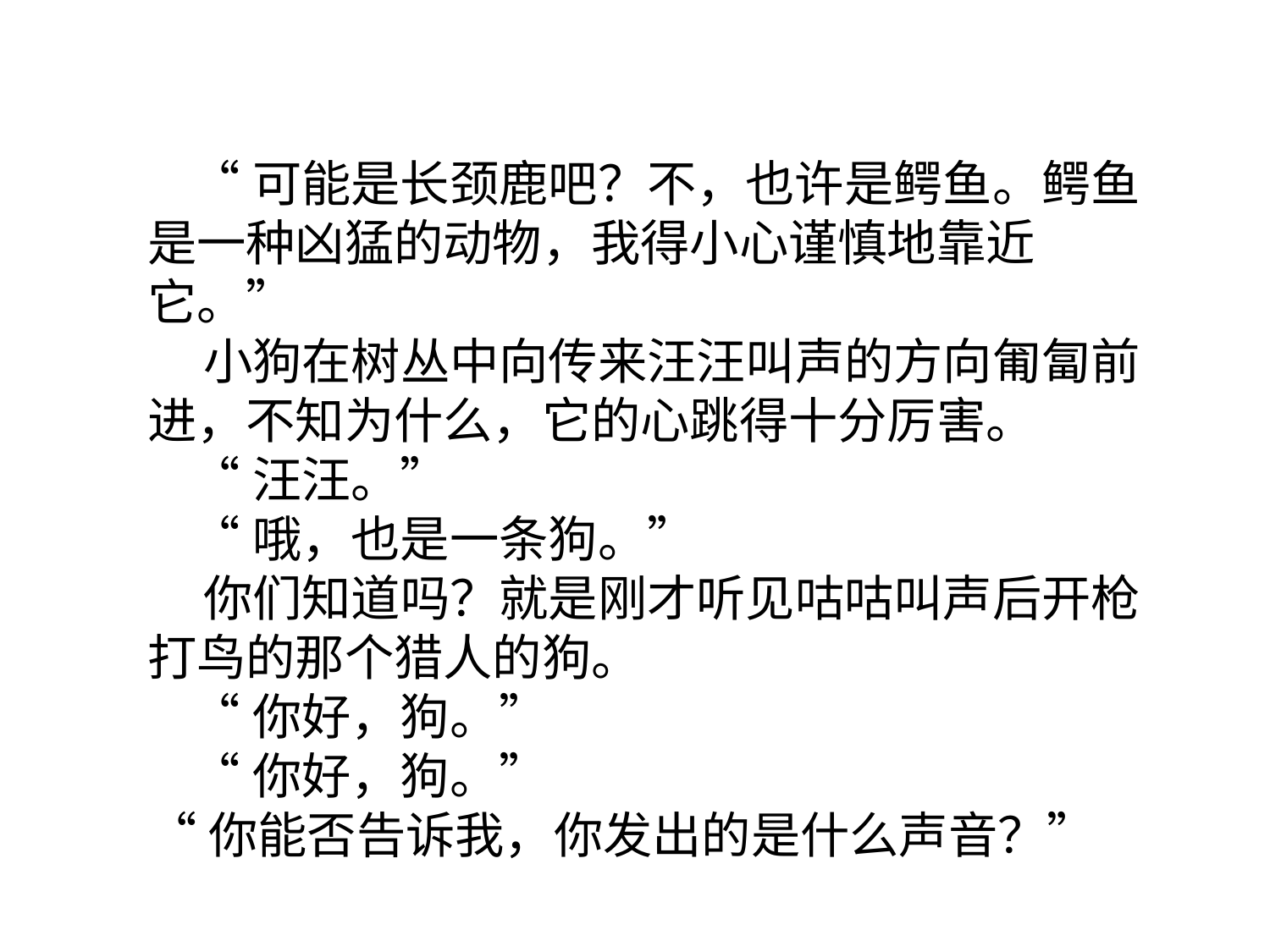

“可能是长颈鹿吧？不，也许是鳄鱼。鳄鱼是一种凶猛的动物，我得小心谨慎地靠近它。”
    小狗在树丛中向传来汪汪叫声的方向匍匐前进，不知为什么，它的心跳得十分厉害。
    “汪汪。”
    “哦，也是一条狗。”
    你们知道吗？就是刚才听见咕咕叫声后开枪打鸟的那个猎人的狗。
    “你好，狗。”
    “你好，狗。”
“你能否告诉我，你发出的是什么声音？”